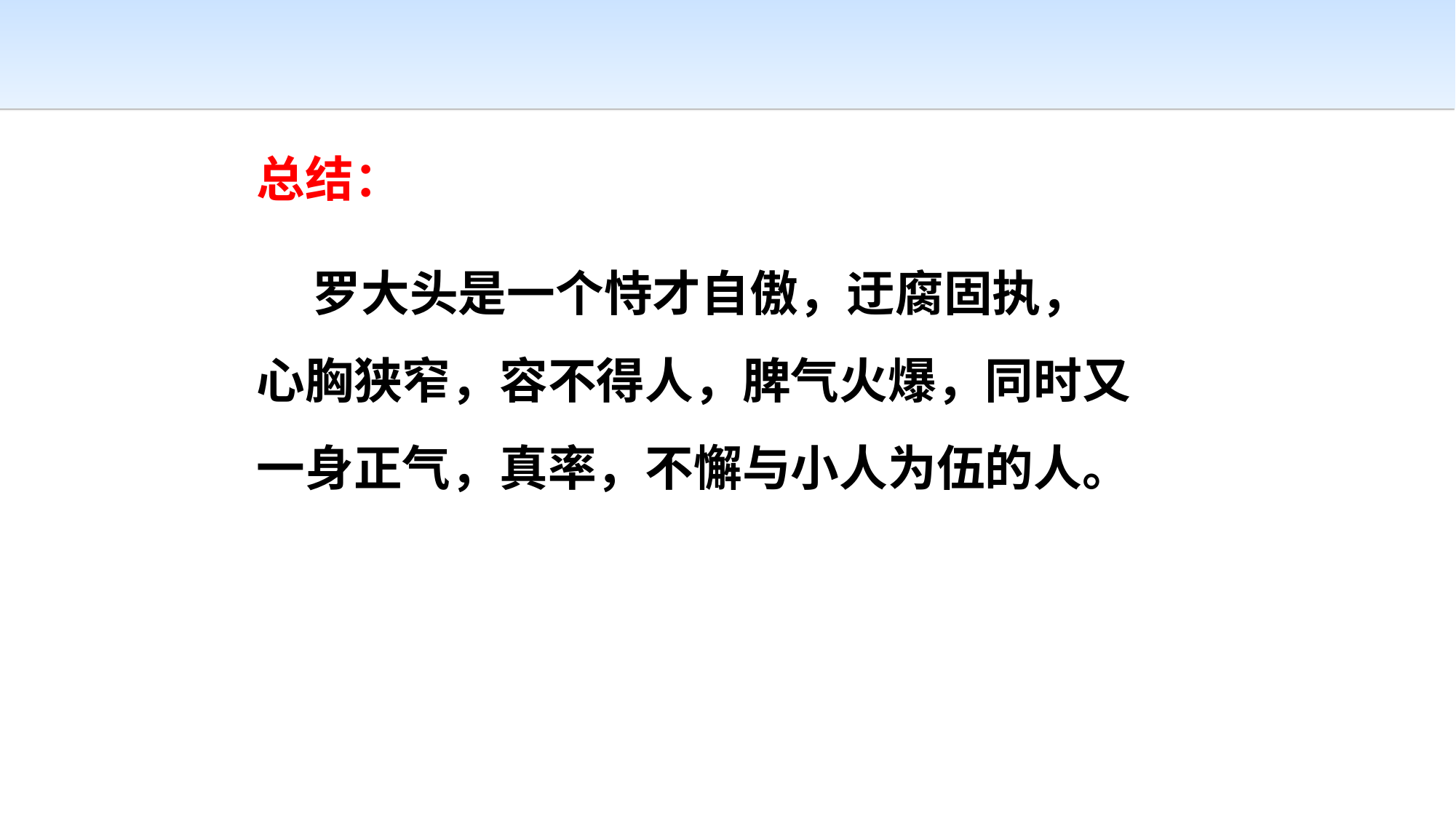

总结：
    罗大头是一个恃才自傲，迂腐固执，心胸狭窄，容不得人，脾气火爆，同时又一身正气，真率，不懈与小人为伍的人。